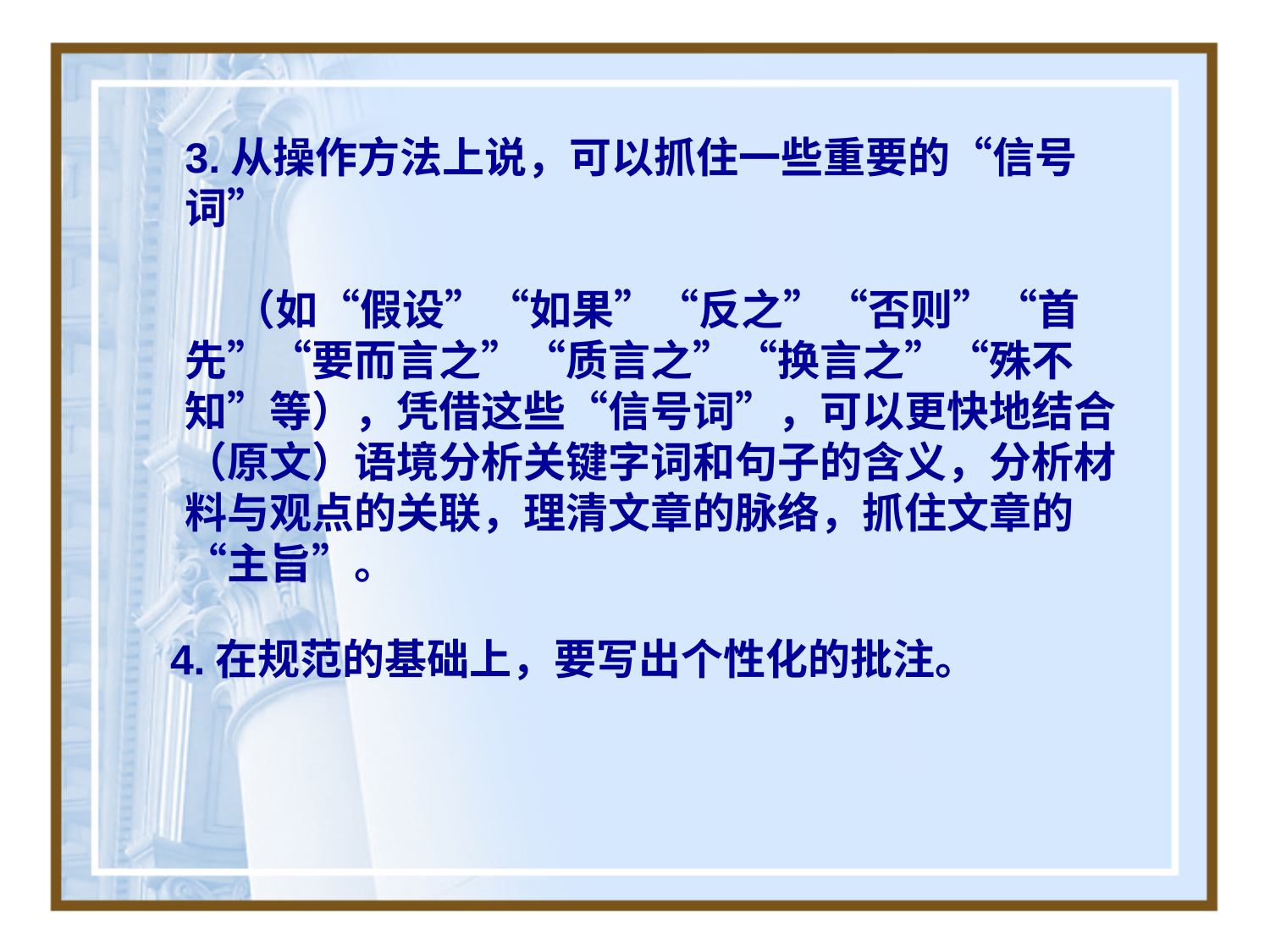

3.从操作方法上说，可以抓住一些重要的“信号词”

    （如“假设”“如果”“反之”“否则”“首先”“要而言之”“质言之”“换言之”“殊不知”等），凭借这些“信号词”，可以更快地结合（原文）语境分析关键字词和句子的含义，分析材料与观点的关联，理清文章的脉络，抓住文章的“主旨”。
4.在规范的基础上，要写出个性化的批注。